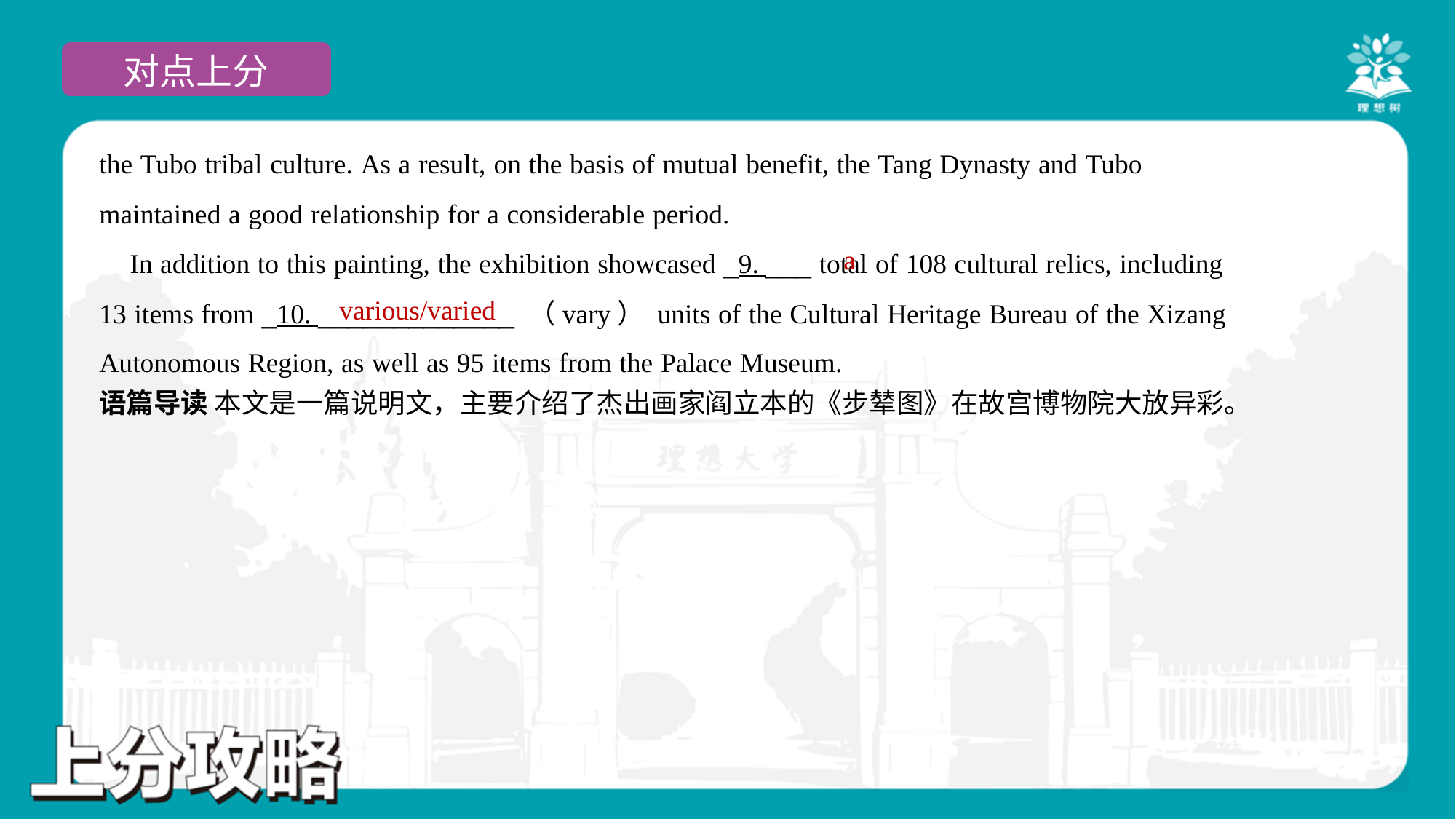

the Tubo tribal culture. As a result, on the basis of mutual benefit, the Tang Dynasty and Tubo
maintained a good relationship for a considerable period.
    In addition to this painting, the exhibition showcased _9. ___ total of 108 cultural relics, including
13 items from _10. _____________ （vary） units of the Cultural Heritage Bureau of the Xizang
Autonomous Region, as well as 95 items from the Palace Museum.#1.1.4
a
various/varied
语篇导读 本文是一篇说明文，主要介绍了杰出画家阎立本的《步辇图》在故宫博物院大放异彩。